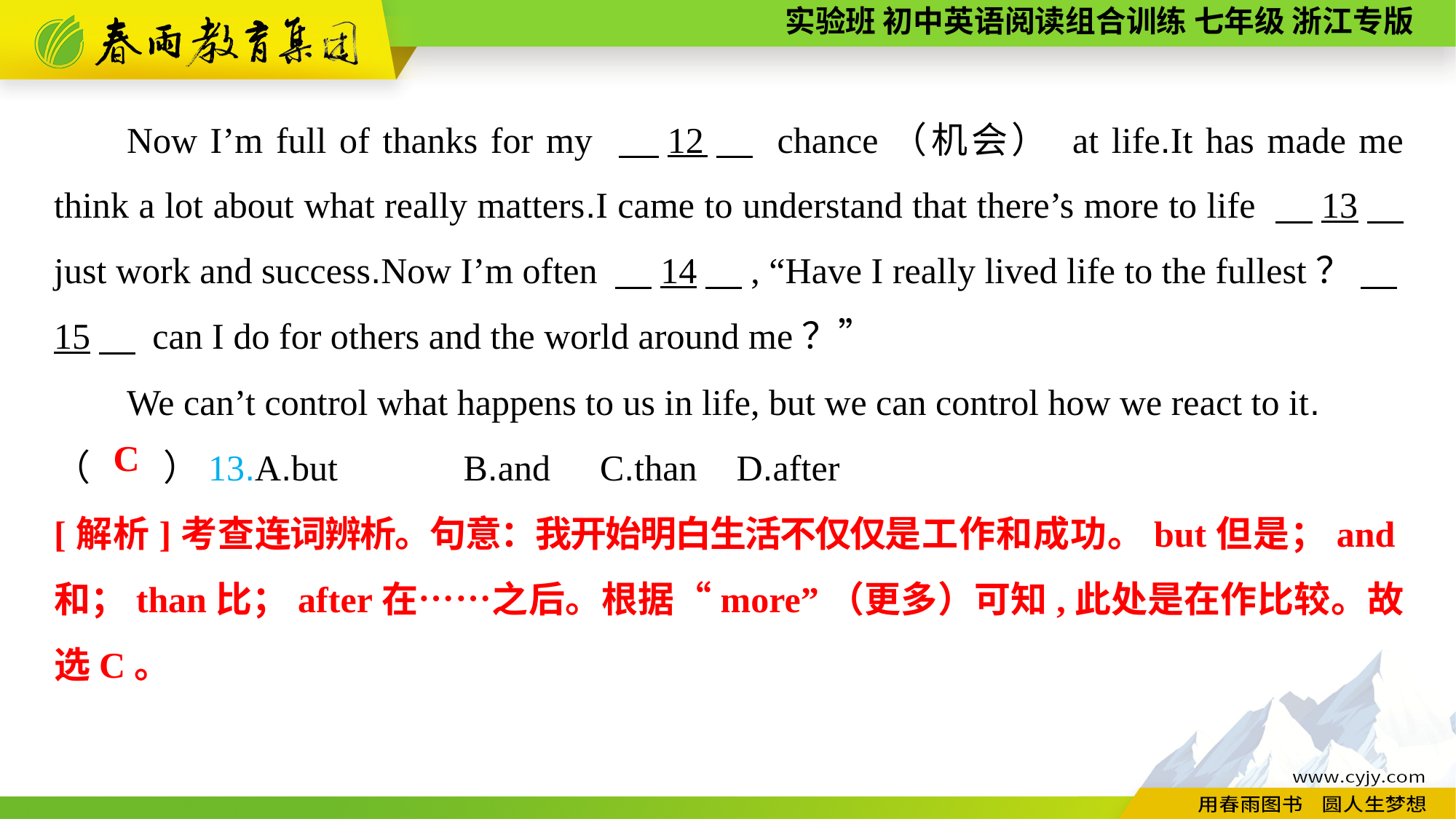

Now I’m full of thanks for my 　12　 chance（机会） at life.It has made me think a lot about what really matters.I came to understand that there’s more to life 　13　 just work and success.Now I’m often 　14　, “Have I really lived life to the fullest？ 　15　 can I do for others and the world around me？”
We can’t control what happens to us in life, but we can control how we react to it.
（　　）13.A.but	         B.and	C.than	   D.after
C
[解析]考查连词辨析。句意：我开始明白生活不仅仅是工作和成功。but但是；and和；than比；after在……之后。根据“more”（更多）可知,此处是在作比较。故选C。